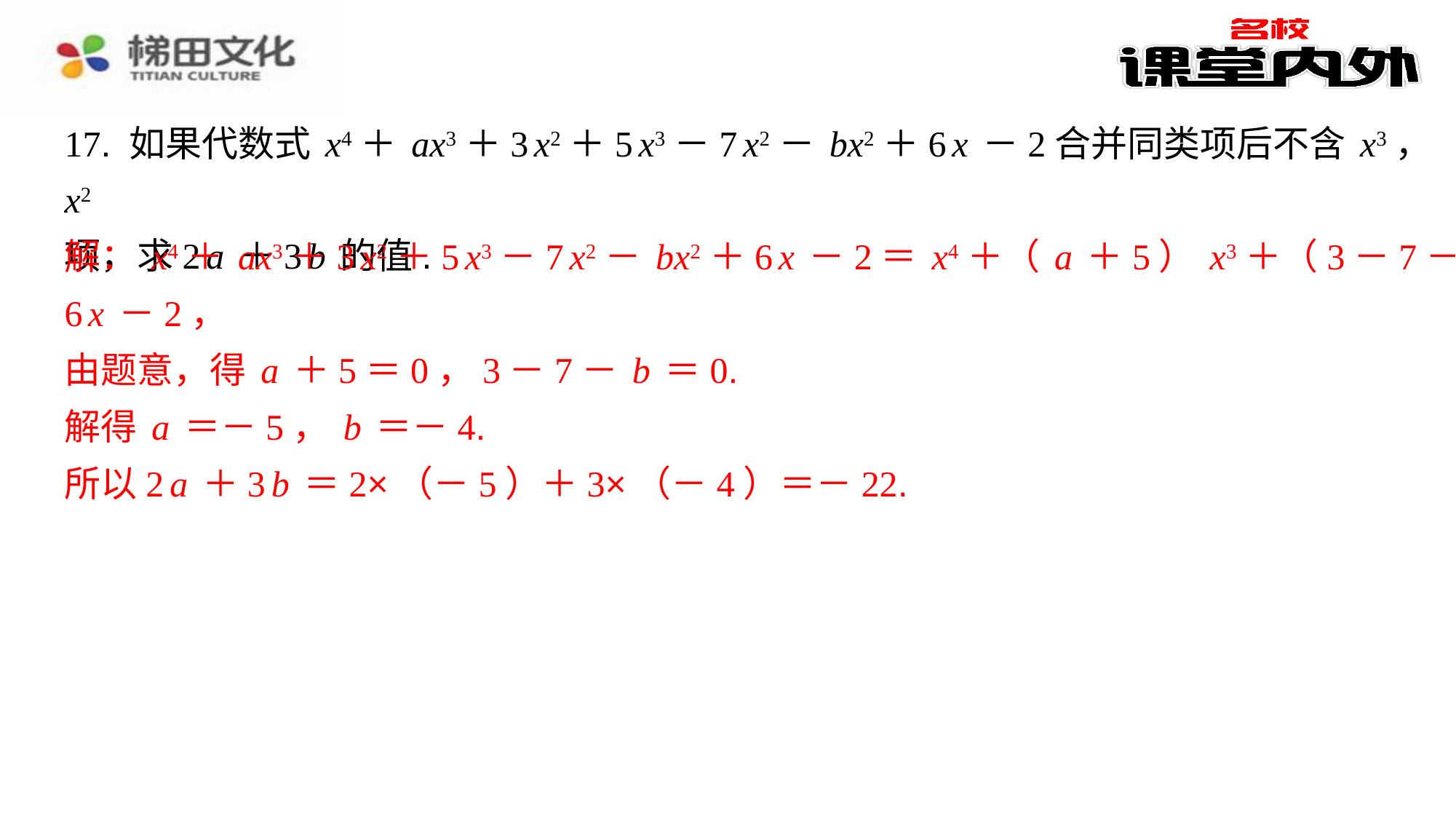

17. 如果代数式x4＋ax3＋3x2＋5x3－7x2－bx2＋6x－2合并同类项后不含x3，x2
项，求2a＋3b的值.
解：x4＋ax3＋3x2＋5x3－7x2－bx2＋6x－2＝x4＋（a＋5）x3＋（3－7－b）x2＋
6x－2，
由题意，得a＋5＝0，3－7－b＝0.
解得a＝－5，b＝－4.
所以2a＋3b＝2×（－5）＋3×（－4）＝－22.
解：x4＋ax3＋3x2＋5x3－7x2－bx2＋6x－2＝x4＋（a＋5）x3＋（3－7－b）x2＋
6x－2，
由题意，得a＋5＝0，3－7－b＝0.
解得a＝－5，b＝－4.
所以2a＋3b＝2×（－5）＋3×（－4）＝－22.